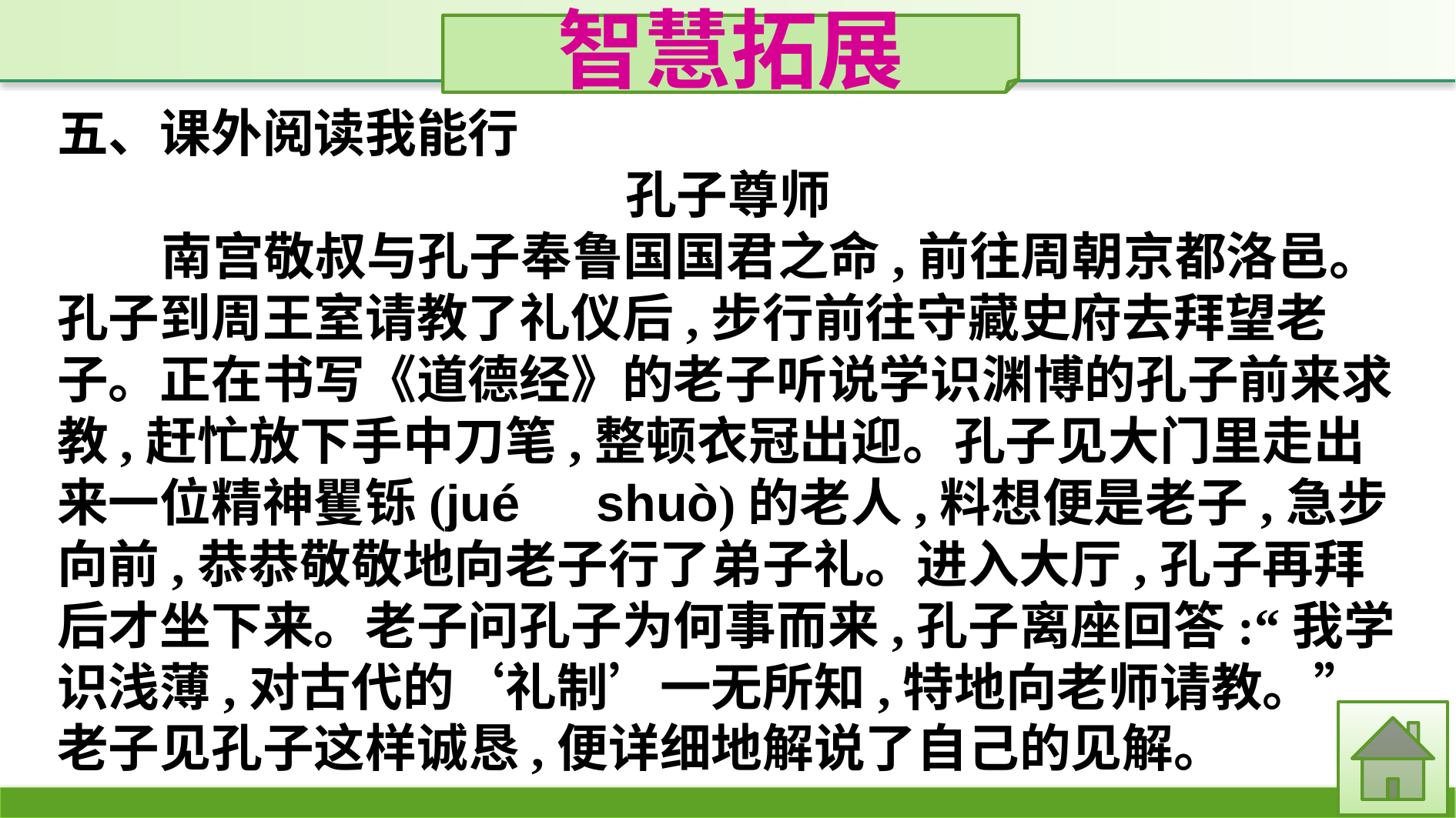

智慧拓展
五、课外阅读我能行
孔子尊师
    南宫敬叔与孔子奉鲁国国君之命,前往周朝京都洛邑。孔子到周王室请教了礼仪后,步行前往守藏史府去拜望老子。正在书写《道德经》的老子听说学识渊博的孔子前来求教,赶忙放下手中刀笔,整顿衣冠出迎。孔子见大门里走出来一位精神矍铄(jué　shuò)的老人,料想便是老子,急步向前,恭恭敬敬地向老子行了弟子礼。进入大厅,孔子再拜后才坐下来。老子问孔子为何事而来,孔子离座回答:“我学识浅薄,对古代的‘礼制’一无所知,特地向老师请教。”老子见孔子这样诚恳,便详细地解说了自己的见解。